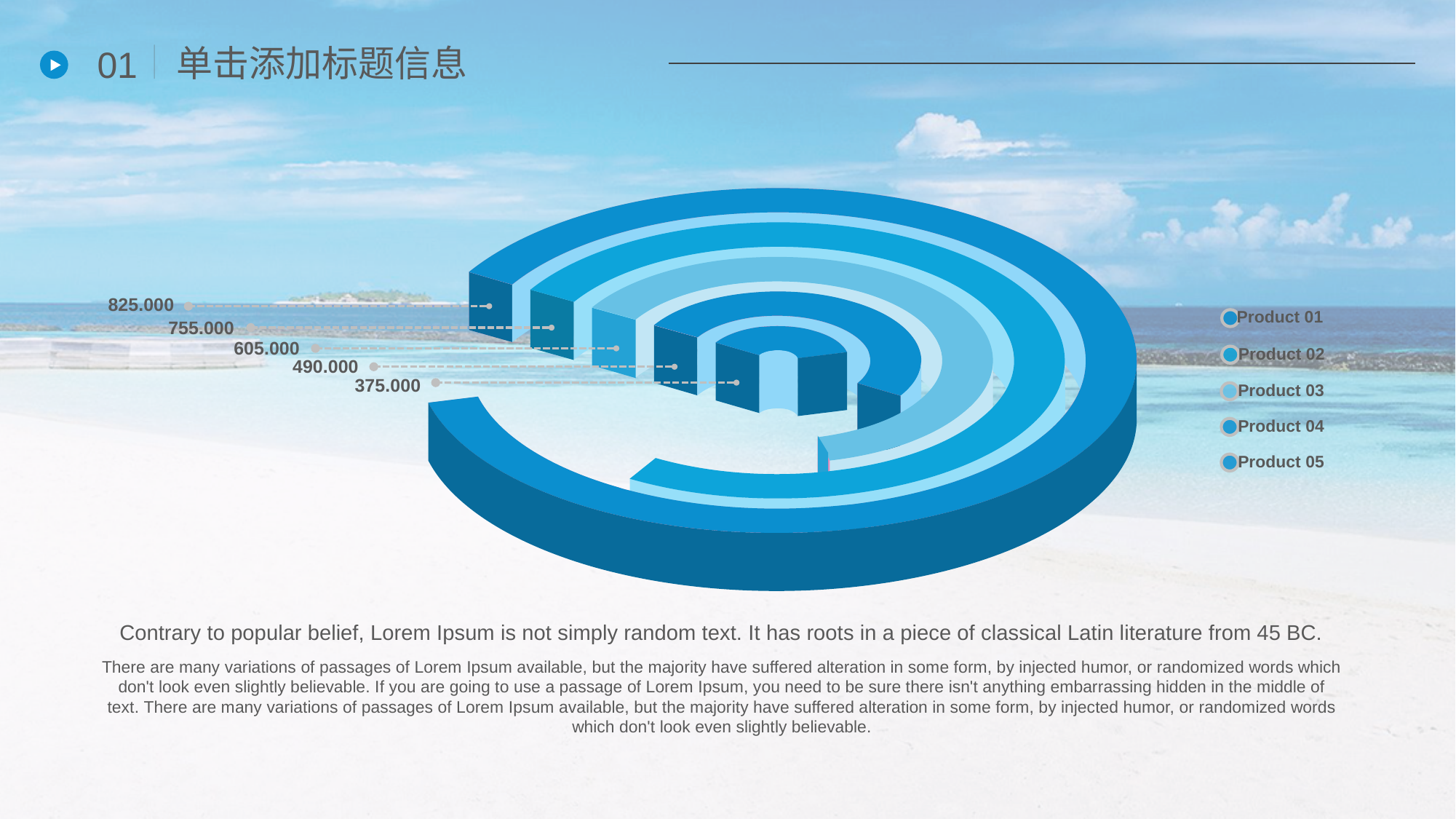

单击添加标题信息
01

825.000
Product 01

755.000
605.000
Product 02

490.000
375.000
Product 03

Product 04

Product 05

Contrary to popular belief, Lorem Ipsum is not simply random text. It has roots in a piece of classical Latin literature from 45 BC.
There are many variations of passages of Lorem Ipsum available, but the majority have suffered alteration in some form, by injected humor, or randomized words which don't look even slightly believable. If you are going to use a passage of Lorem Ipsum, you need to be sure there isn't anything embarrassing hidden in the middle of text. There are many variations of passages of Lorem Ipsum available, but the majority have suffered alteration in some form, by injected humor, or randomized words which don't look even slightly believable.